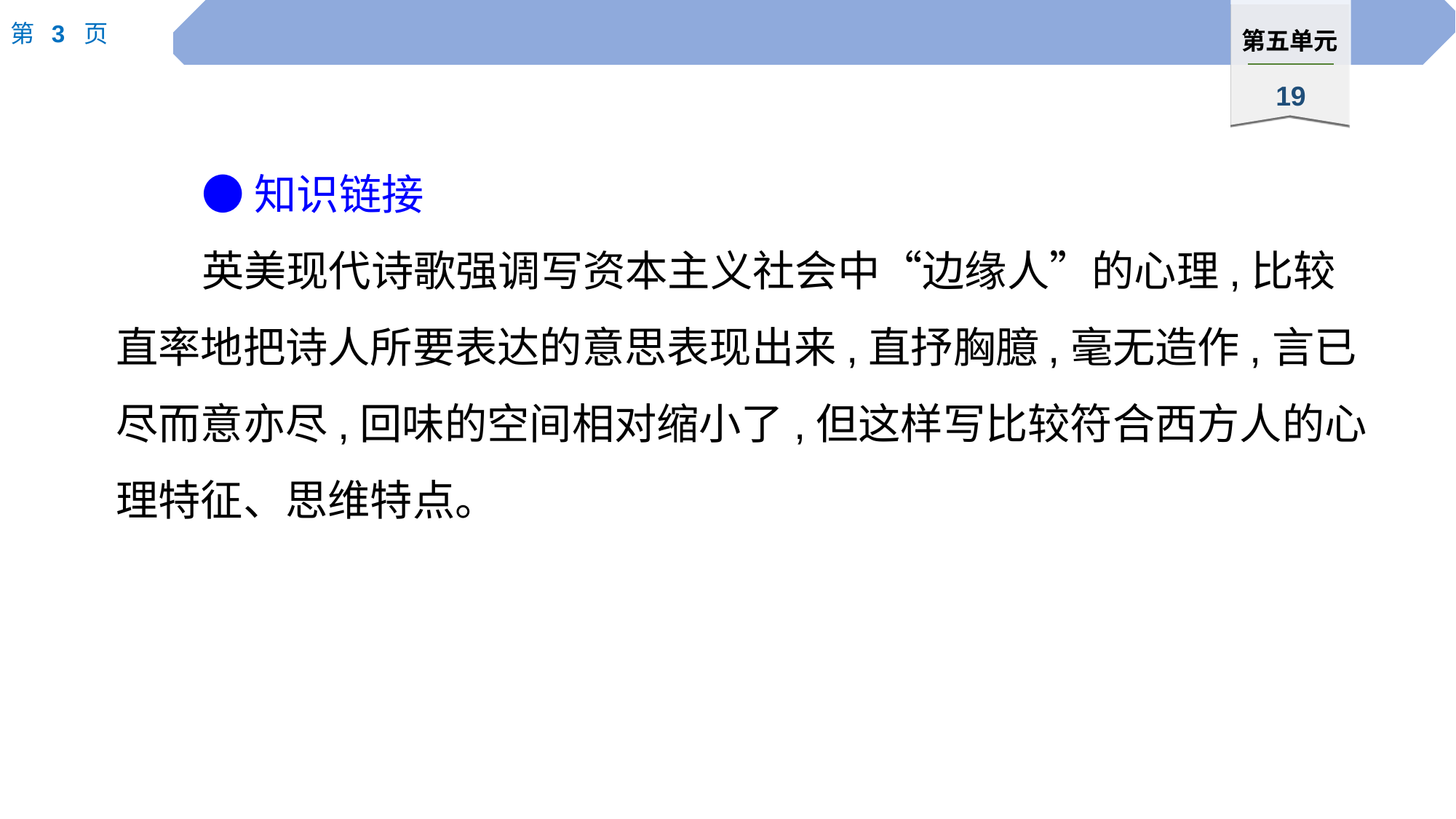

●知识链接
英美现代诗歌强调写资本主义社会中“边缘人”的心理,比较直率地把诗人所要表达的意思表现出来,直抒胸臆,毫无造作,言已尽而意亦尽,回味的空间相对缩小了,但这样写比较符合西方人的心理特征、思维特点。